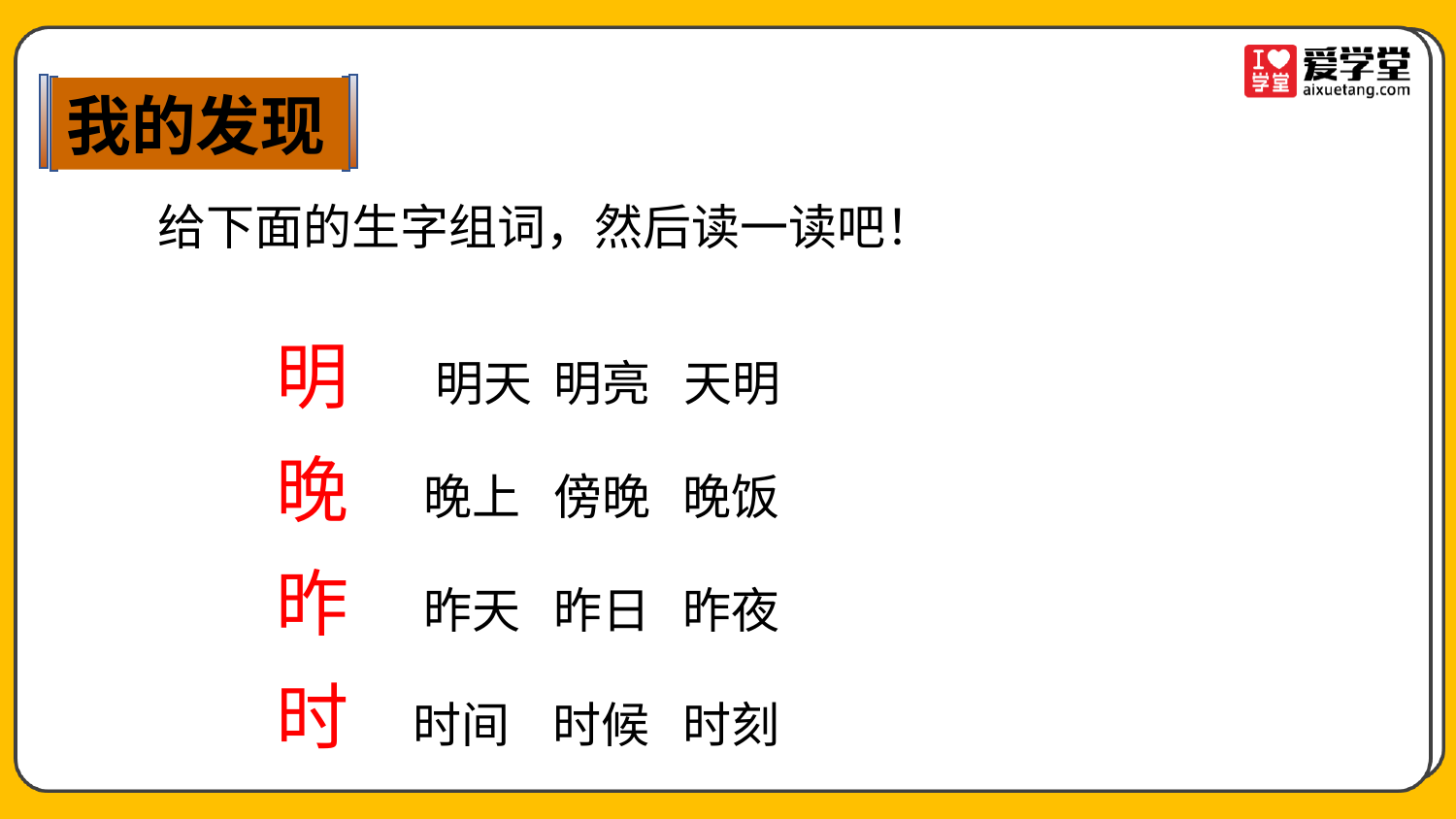

我的发现
给下面的生字组词，然后读一读吧！
明
明天  明亮   天明
晚
晚上   傍晚   晚饭
昨
昨天   昨日   昨夜
时
时间    时候   时刻